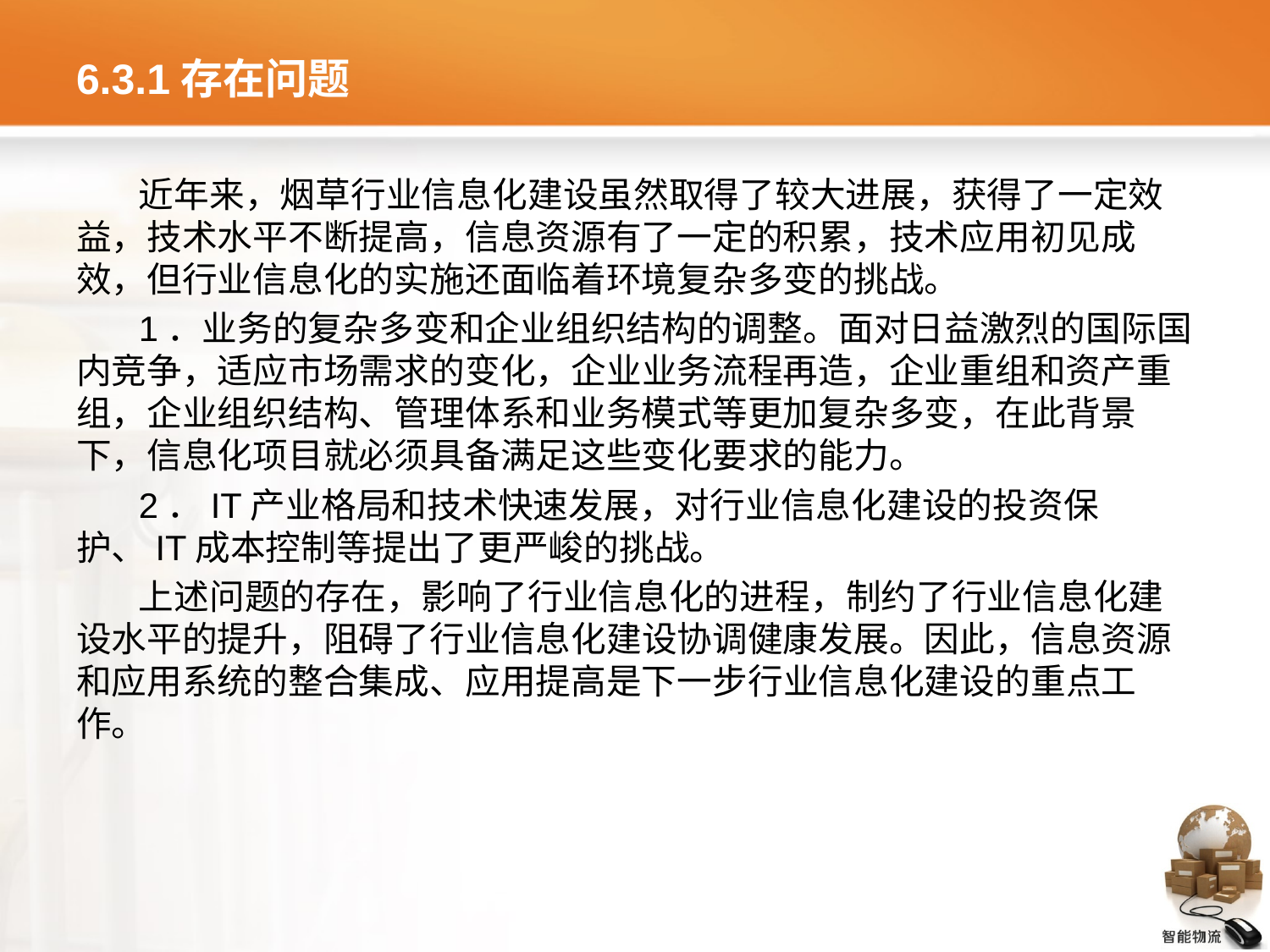

# 6.3.1存在问题
近年来，烟草行业信息化建设虽然取得了较大进展，获得了一定效益，技术水平不断提高，信息资源有了一定的积累，技术应用初见成效，但行业信息化的实施还面临着环境复杂多变的挑战。
1．业务的复杂多变和企业组织结构的调整。面对日益激烈的国际国内竞争，适应市场需求的变化，企业业务流程再造，企业重组和资产重组，企业组织结构、管理体系和业务模式等更加复杂多变，在此背景下，信息化项目就必须具备满足这些变化要求的能力。
2．IT产业格局和技术快速发展，对行业信息化建设的投资保护、IT成本控制等提出了更严峻的挑战。
上述问题的存在，影响了行业信息化的进程，制约了行业信息化建设水平的提升，阻碍了行业信息化建设协调健康发展。因此，信息资源和应用系统的整合集成、应用提高是下一步行业信息化建设的重点工作。